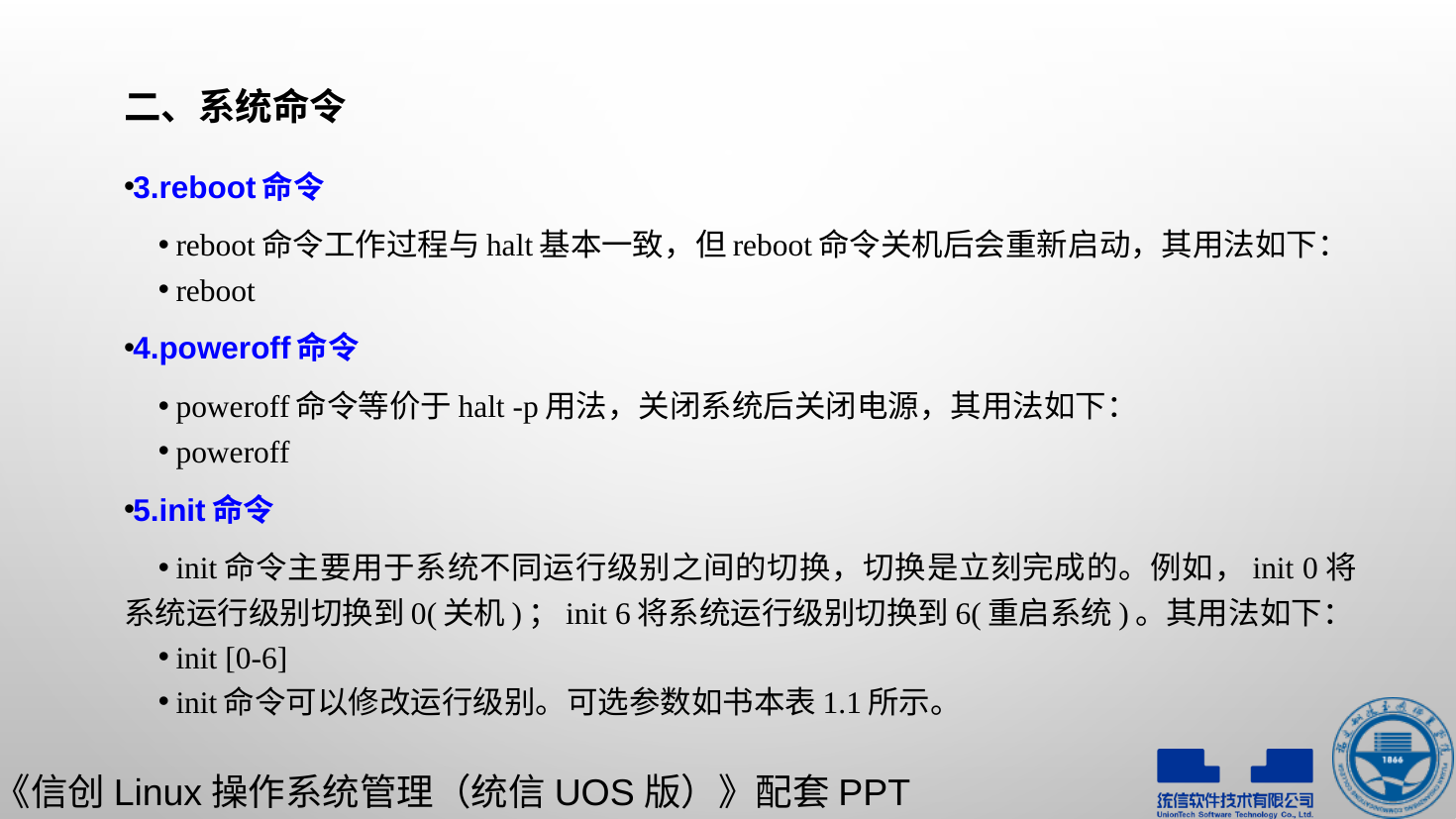

# 二、系统命令
3.reboot命令
reboot命令工作过程与halt基本一致，但reboot命令关机后会重新启动，其用法如下：
reboot
4.poweroff命令
poweroff命令等价于halt -p用法，关闭系统后关闭电源，其用法如下：
poweroff
5.init命令
init命令主要用于系统不同运行级别之间的切换，切换是立刻完成的。例如，init 0将系统运行级别切换到0(关机)；init 6将系统运行级别切换到6(重启系统)。其用法如下：
init [0-6]
init命令可以修改运行级别。可选参数如书本表1.1所示。